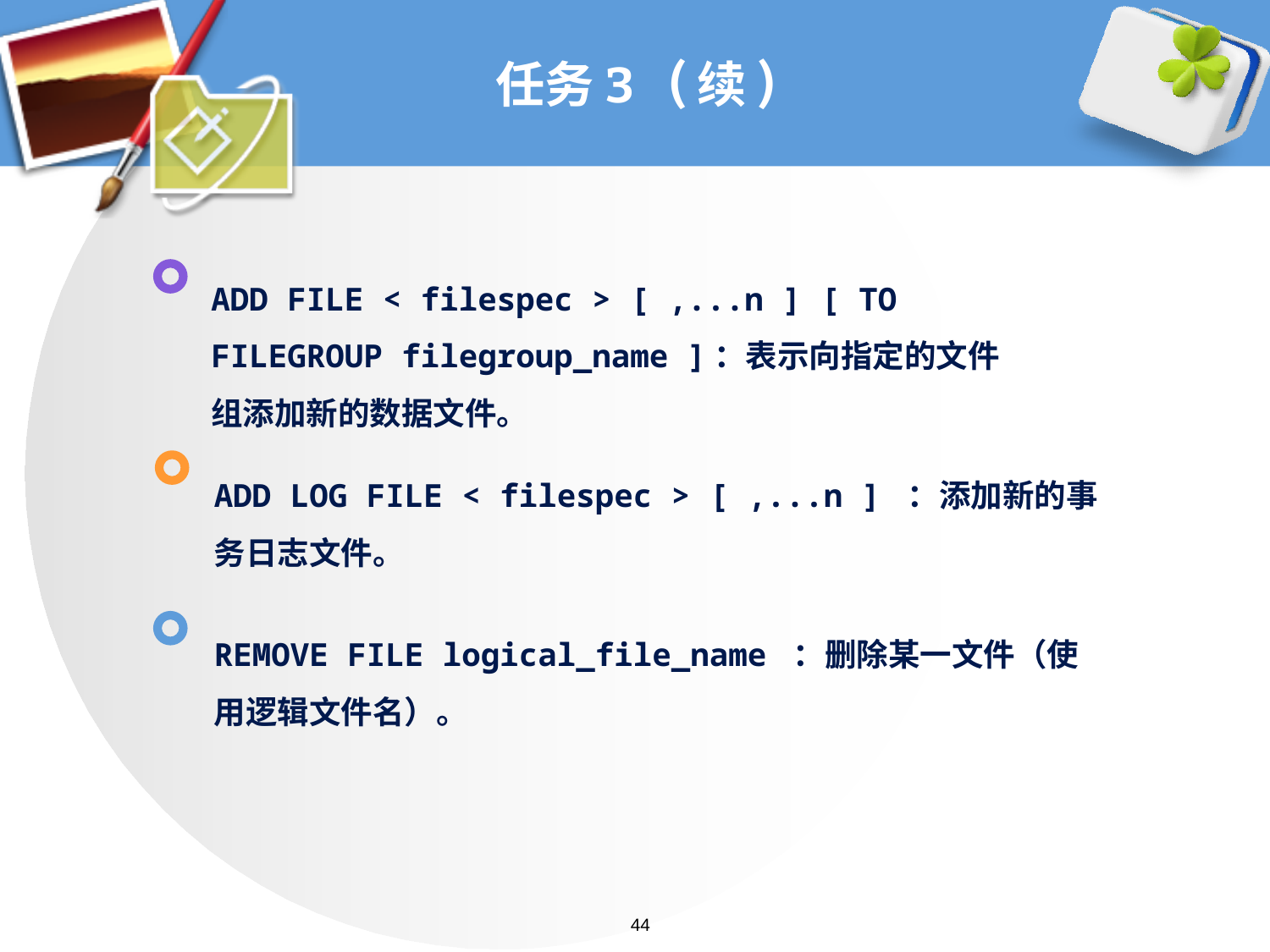

# 任务3    (续)
ADD FILE < filespec > [ ,...n ] [ TO
FILEGROUP filegroup_name ]：表示向指定的文件
组添加新的数据文件。

ADD LOG FILE < filespec > [ ,...n ] ：添加新的事务日志文件。
REMOVE FILE logical_file_name ：删除某一文件（使用逻辑文件名）。

44